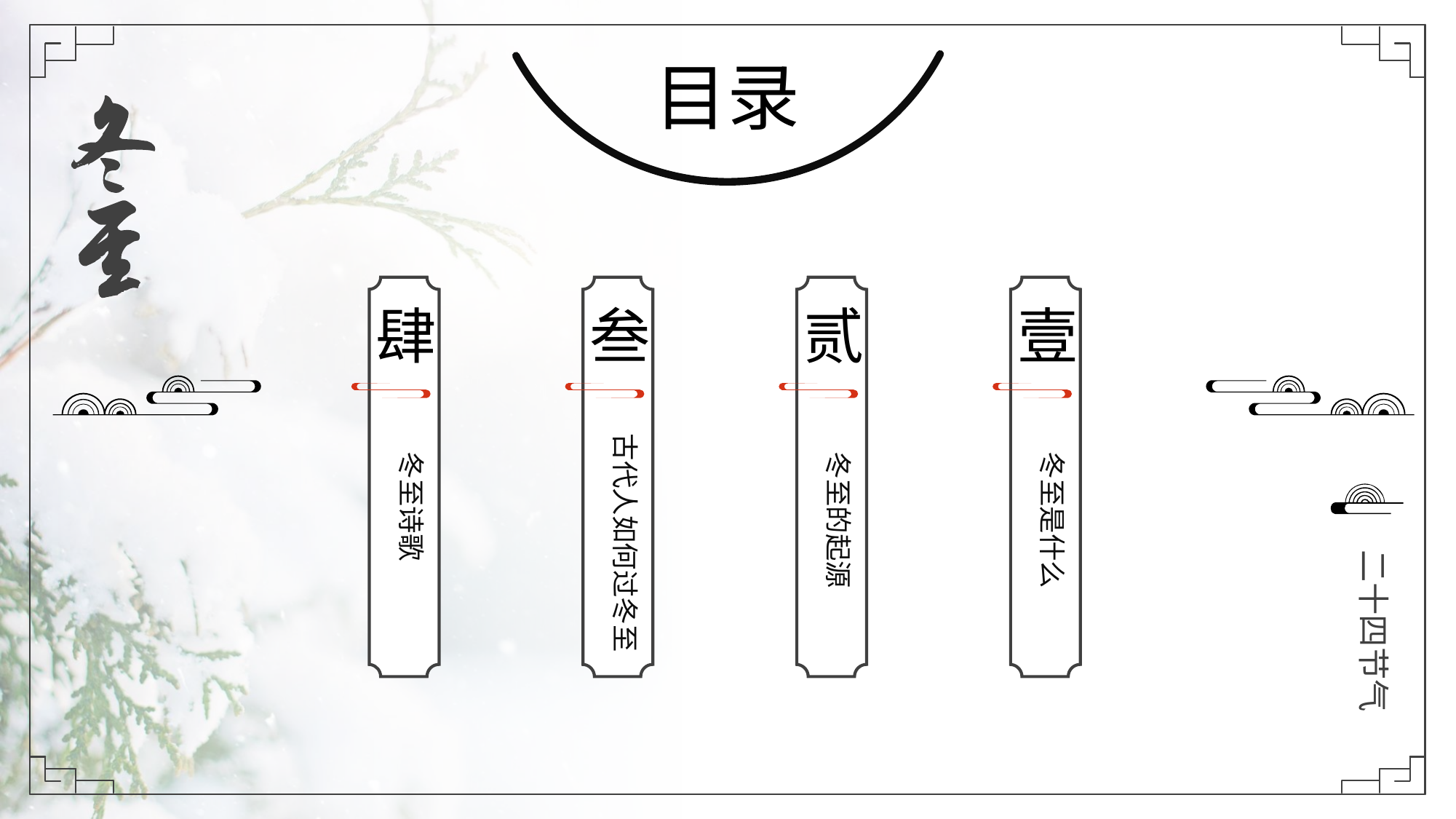

目录
肆

冬至诗歌

叁

古代人如何过冬至

贰

冬至的起源

壹

冬至是什么

二十四节气